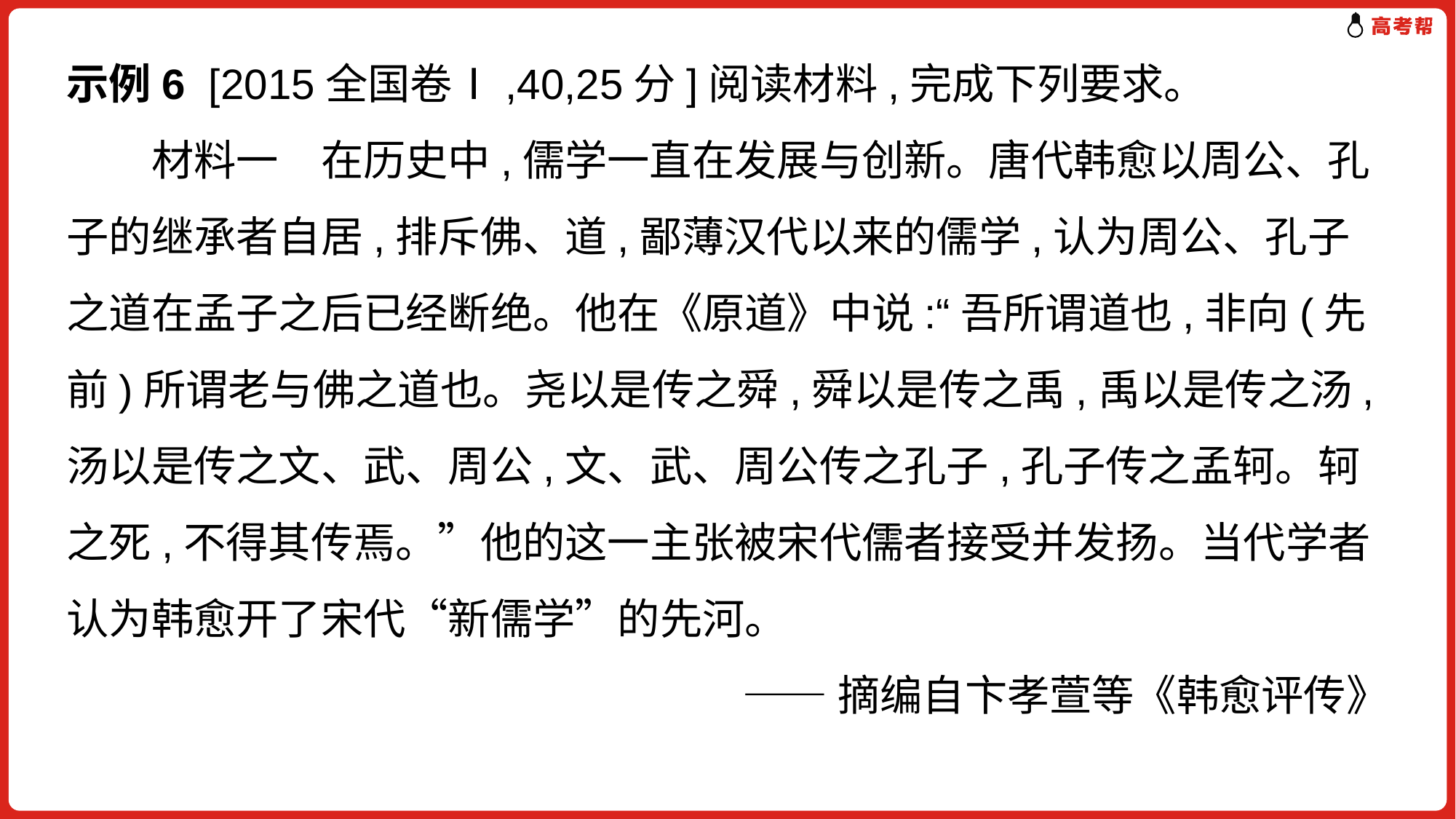

示例6  [2015全国卷Ⅰ,40,25分]阅读材料,完成下列要求。
　　材料一　在历史中,儒学一直在发展与创新。唐代韩愈以周公、孔子的继承者自居,排斥佛、道,鄙薄汉代以来的儒学,认为周公、孔子之道在孟子之后已经断绝。他在《原道》中说:“吾所谓道也,非向(先前)所谓老与佛之道也。尧以是传之舜,舜以是传之禹,禹以是传之汤,汤以是传之文、武、周公,文、武、周公传之孔子,孔子传之孟轲。轲之死,不得其传焉。”他的这一主张被宋代儒者接受并发扬。当代学者认为韩愈开了宋代“新儒学”的先河。
——摘编自卞孝萱等《韩愈评传》